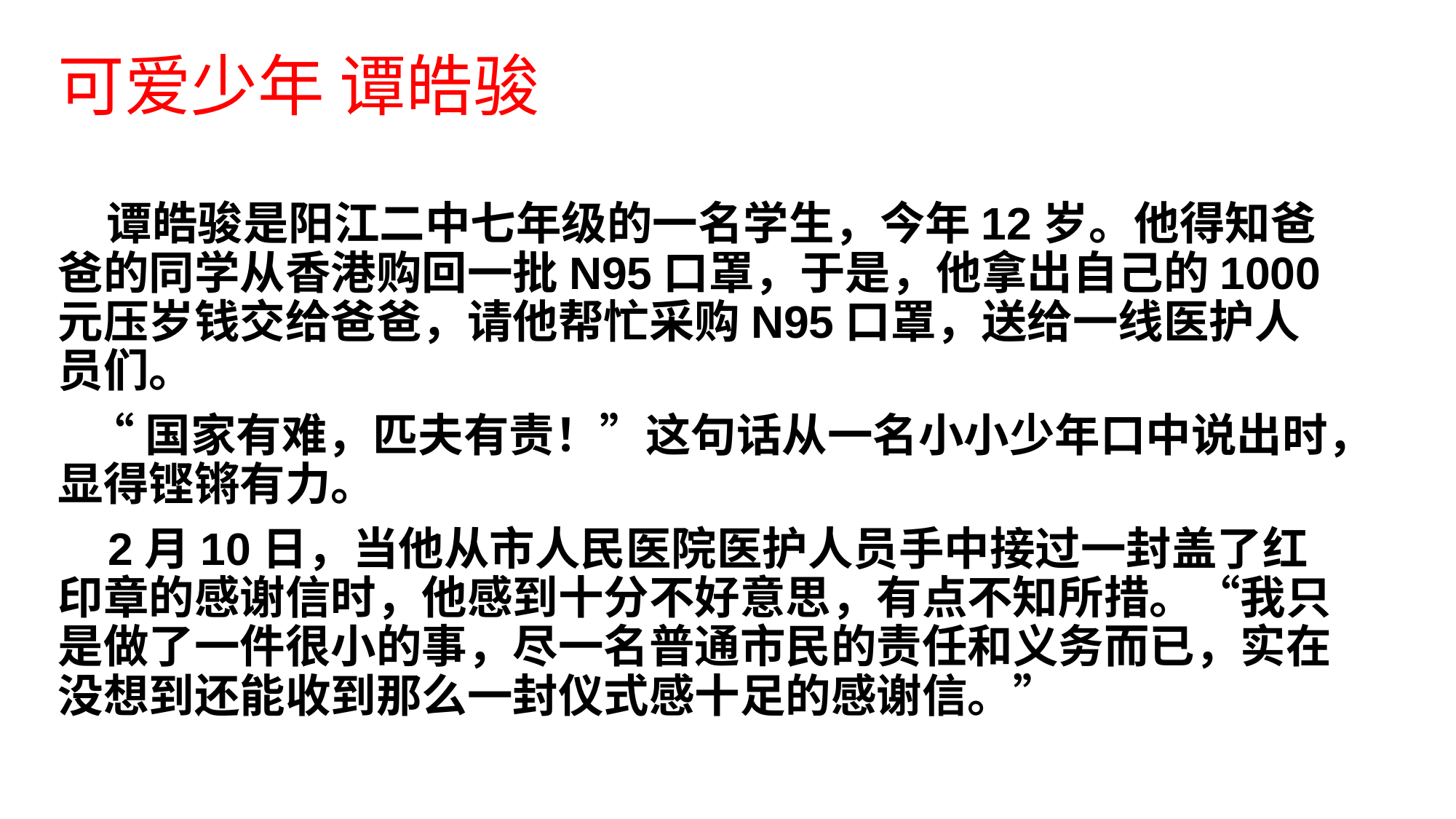

可爱少年 谭皓骏

    谭皓骏是阳江二中七年级的一名学生，今年12岁。他得知爸爸的同学从香港购回一批N95口罩，于是，他拿出自己的1000元压岁钱交给爸爸，请他帮忙采购N95口罩，送给一线医护人员们。
   “国家有难，匹夫有责！”这句话从一名小小少年口中说出时，显得铿锵有力。
    2月10日，当他从市人民医院医护人员手中接过一封盖了红印章的感谢信时，他感到十分不好意思，有点不知所措。“我只是做了一件很小的事，尽一名普通市民的责任和义务而已，实在没想到还能收到那么一封仪式感十足的感谢信。”